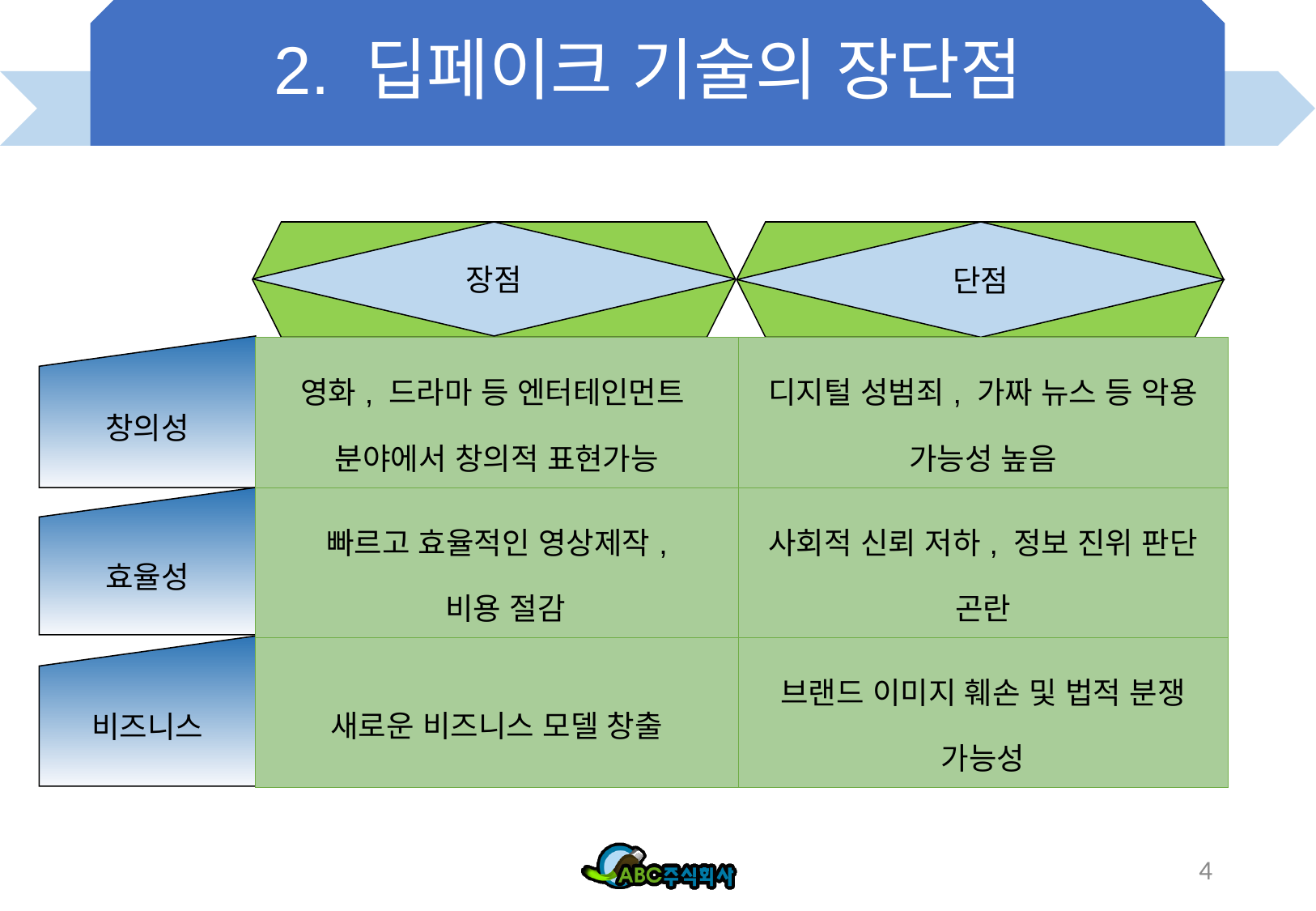

# 2. 딥페이크 기술의 장단점
장점

단점
창의성
| 영화, 드라마 등 엔터테인먼트 분야에서 창의적 표현가능 | 디지털 성범죄, 가짜 뉴스 등 악용 가능성 높음 |
| --- | --- |
| 빠르고 효율적인 영상제작, 비용 절감 | 사회적 신뢰 저하, 정보 진위 판단 곤란 |
| 새로운 비즈니스 모델 창출 | 브랜드 이미지 훼손 및 법적 분쟁 가능성 |
효율성
비즈니스
4